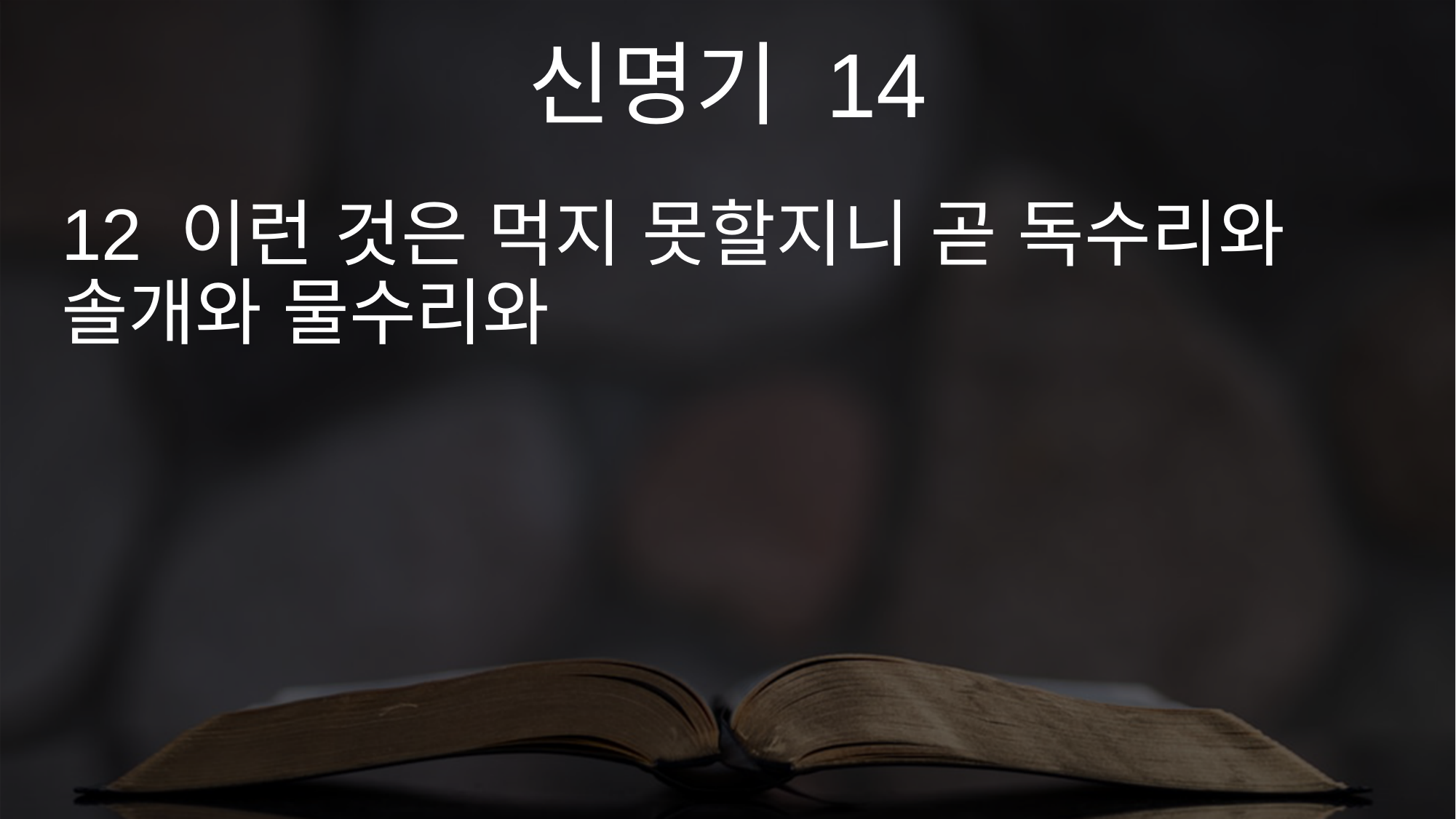

신명기 14
12 이런 것은 먹지 못할지니 곧 독수리와 솔개와 물수리와